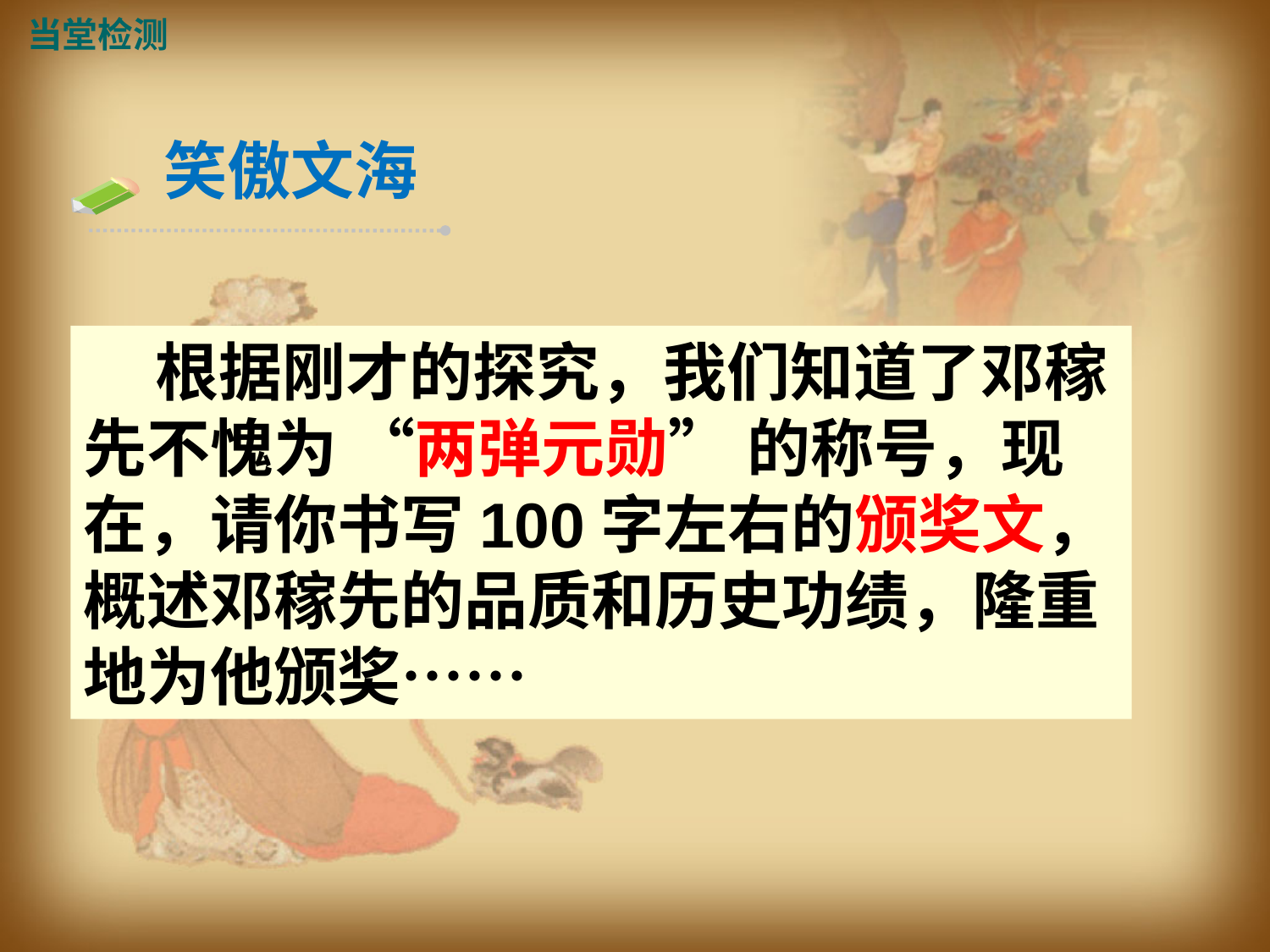

当堂检测
笑傲文海

     根据刚才的探究，我们知道了邓稼先不愧为 “两弹元勋” 的称号，现在，请你书写100字左右的颁奖文，概述邓稼先的品质和历史功绩，隆重地为他颁奖……